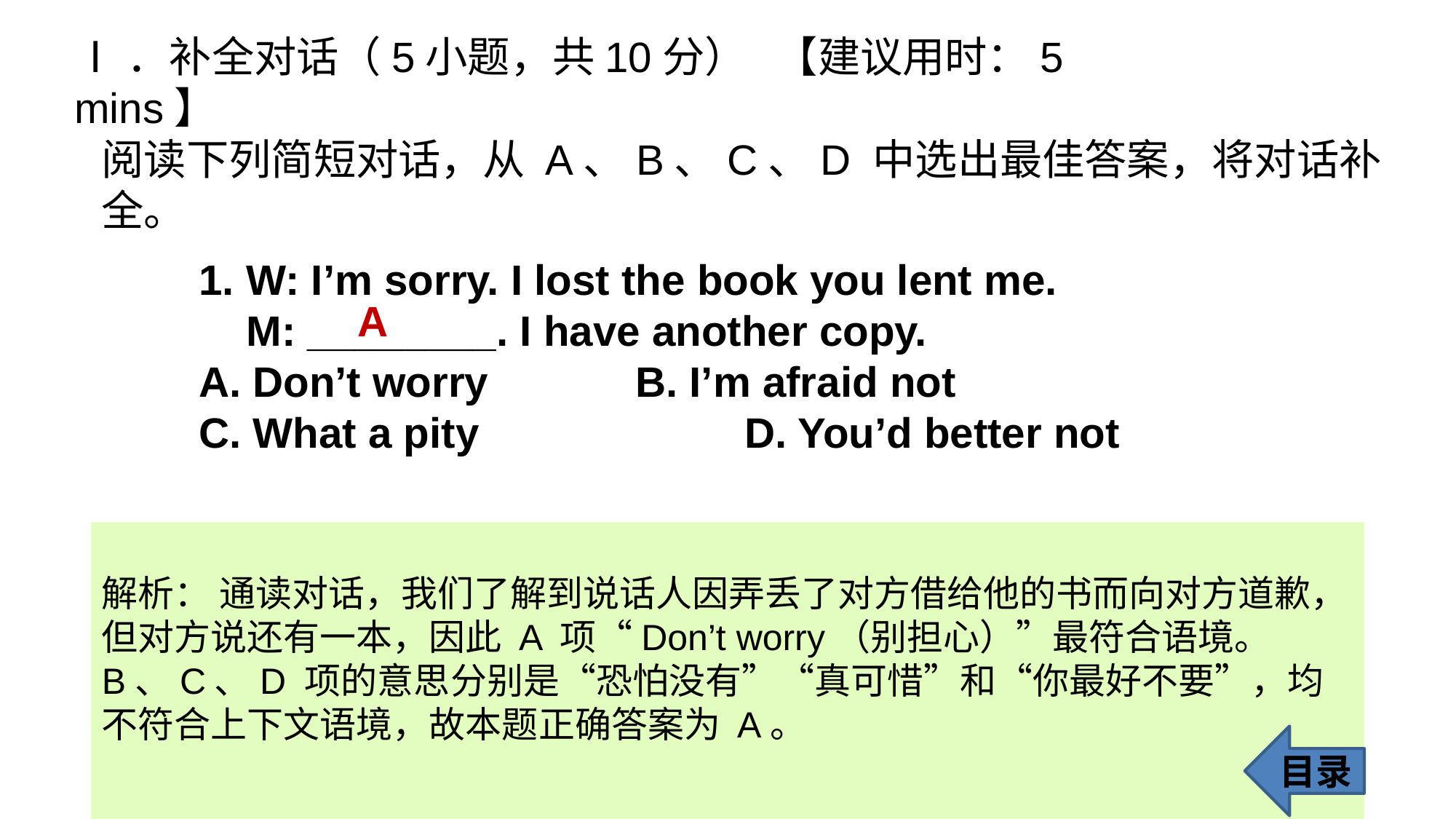

Ⅰ．补全对话（5小题，共10分）   【建议用时：5 mins】
阅读下列简短对话，从 A、B、C、D 中选出最佳答案，将对话补全。
1. W: I’m sorry. I lost the book you lent me.
    M: ________. I have another copy.
A. Don’t worry 		B. I’m afraid not
C. What a pity 			D. You’d better not

A

解析： 通读对话，我们了解到说话人因弄丢了对方借给他的书而向对方道歉，
但对方说还有一本，因此 A 项“Don’t worry（别担心）”最符合语境。
B、C、D 项的意思分别是“恐怕没有”“真可惜”和“你最好不要”，均不符合上下文语境，故本题正确答案为 A。
目录
4